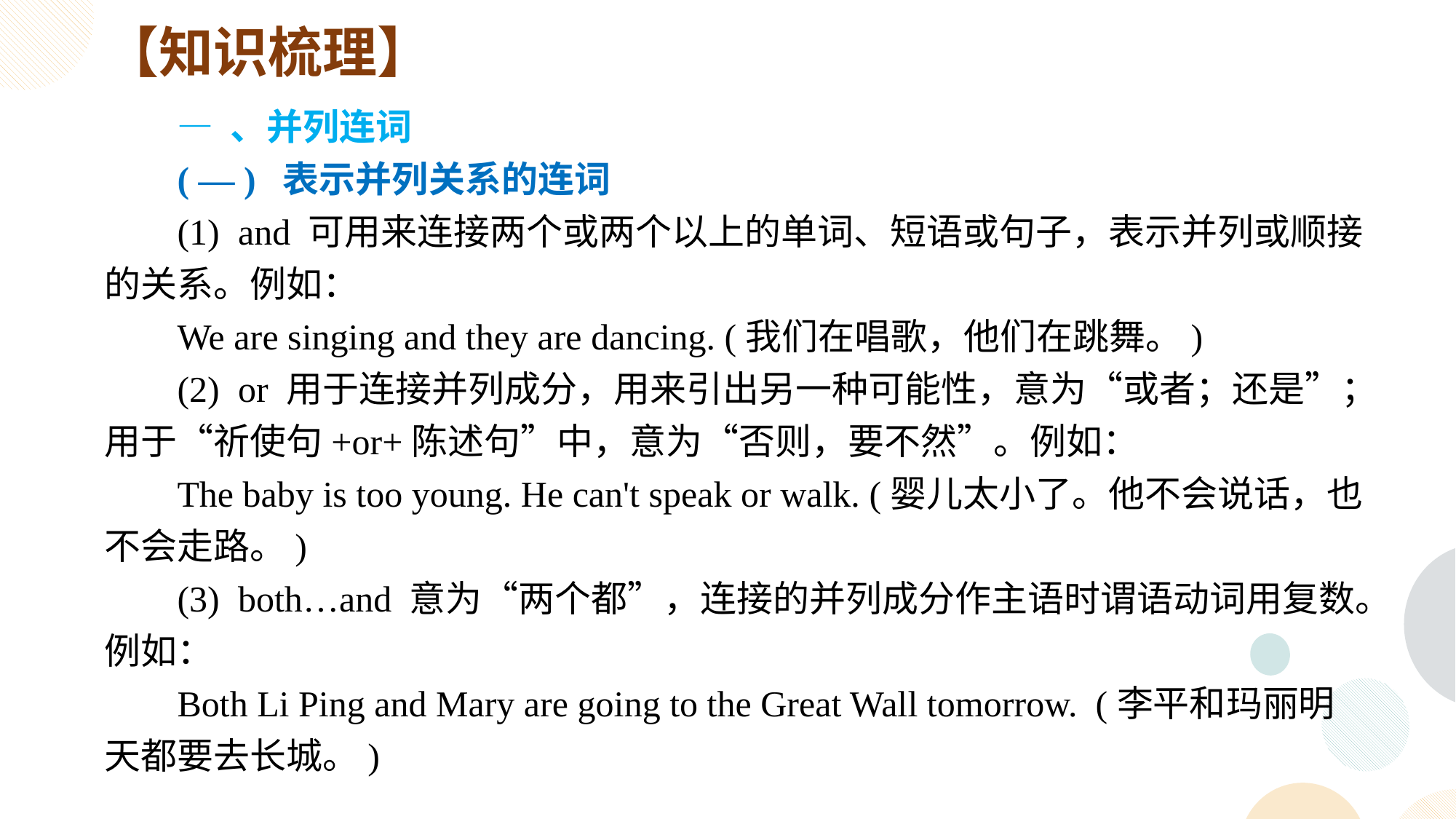

【知识梳理】
— 、并列连词
( — )  表示并列关系的连词
(1)  and 可用来连接两个或两个以上的单词、短语或句子，表示并列或顺接的关系。例如：
We are singing and they are dancing. (我们在唱歌，他们在跳舞。)
(2)  or 用于连接并列成分，用来引出另一种可能性，意为“或者；还是”；用于“祈使句+or+陈述句”中，意为“否则，要不然”。例如：
The baby is too young. He can't speak or walk. (婴儿太小了。他不会说话，也不会走路。)
(3)  both…and 意为“两个都”，连接的并列成分作主语时谓语动词用复数。例如：
Both Li Ping and Mary are going to the Great Wall tomorrow.  (李平和玛丽明天都要去长城。)